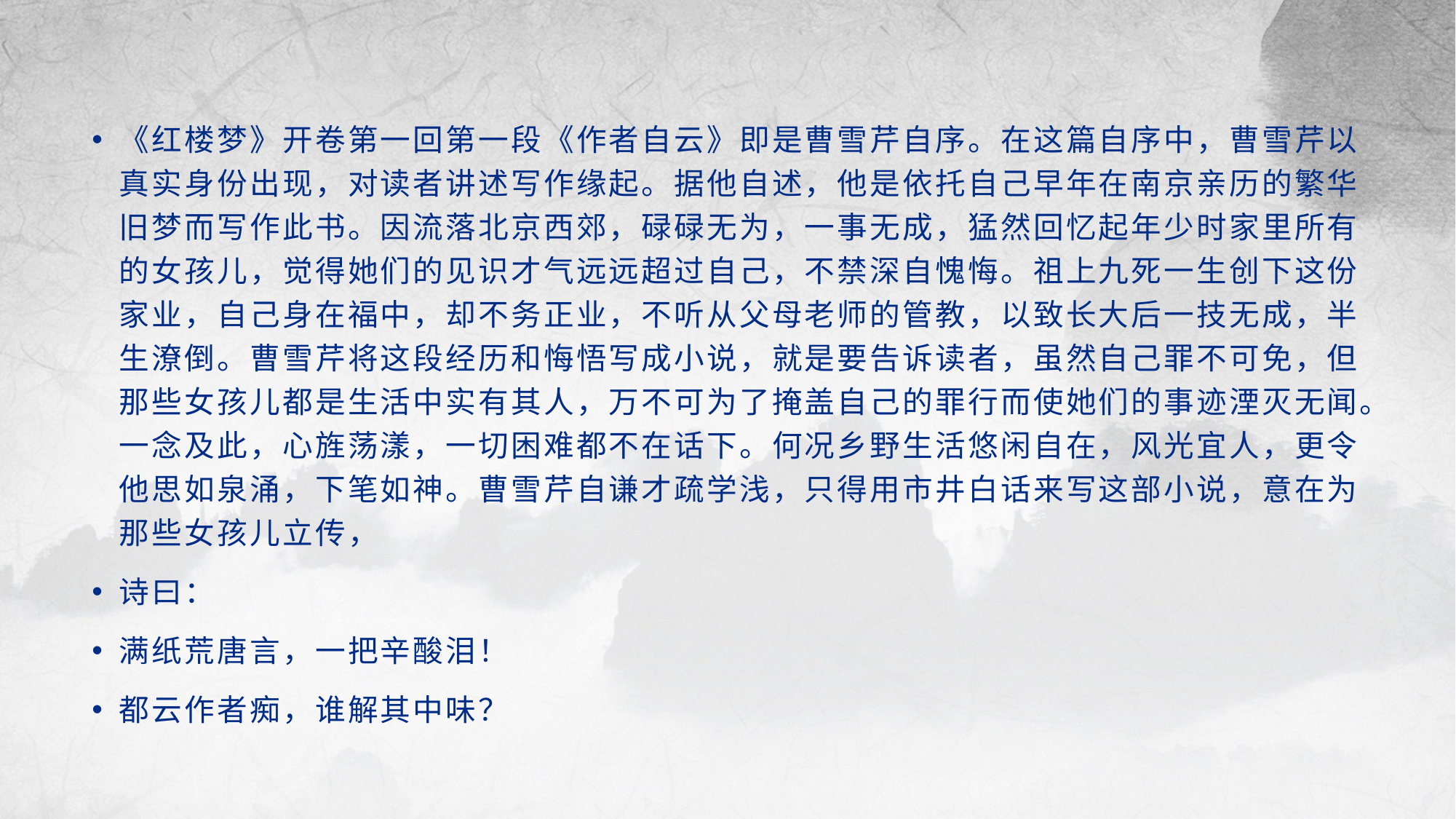

《红楼梦》开卷第一回第一段《作者自云》即是曹雪芹自序。在这篇自序中，曹雪芹以真实身份出现，对读者讲述写作缘起。据他自述，他是依托自己早年在南京亲历的繁华旧梦而写作此书。因流落北京西郊，碌碌无为，一事无成，猛然回忆起年少时家里所有的女孩儿，觉得她们的见识才气远远超过自己，不禁深自愧悔。祖上九死一生创下这份家业，自己身在福中，却不务正业，不听从父母老师的管教，以致长大后一技无成，半生潦倒。曹雪芹将这段经历和悔悟写成小说，就是要告诉读者，虽然自己罪不可免，但那些女孩儿都是生活中实有其人，万不可为了掩盖自己的罪行而使她们的事迹湮灭无闻。一念及此，心旌荡漾，一切困难都不在话下。何况乡野生活悠闲自在，风光宜人，更令他思如泉涌，下笔如神。曹雪芹自谦才疏学浅，只得用市井白话来写这部小说，意在为那些女孩儿立传，
诗曰：
满纸荒唐言，一把辛酸泪！
都云作者痴，谁解其中味？